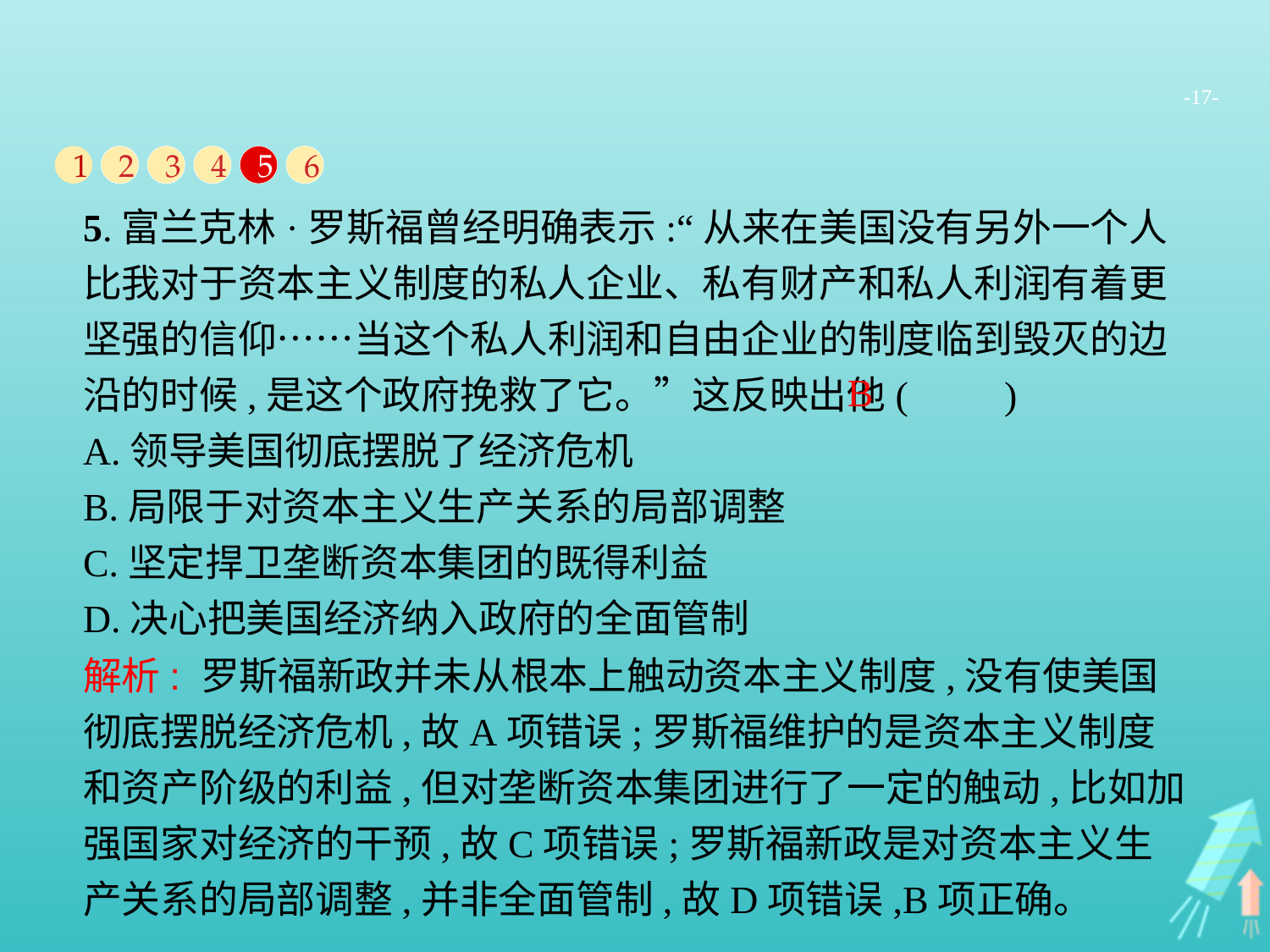

-17-
1
2
3
4
5
6
5.富兰克林·罗斯福曾经明确表示:“从来在美国没有另外一个人比我对于资本主义制度的私人企业、私有财产和私人利润有着更坚强的信仰……当这个私人利润和自由企业的制度临到毁灭的边沿的时候,是这个政府挽救了它。”这反映出他(　　)
A.领导美国彻底摆脱了经济危机
B.局限于对资本主义生产关系的局部调整
C.坚定捍卫垄断资本集团的既得利益
D.决心把美国经济纳入政府的全面管制
B
解析: 罗斯福新政并未从根本上触动资本主义制度,没有使美国彻底摆脱经济危机,故A项错误;罗斯福维护的是资本主义制度和资产阶级的利益,但对垄断资本集团进行了一定的触动,比如加强国家对经济的干预,故C项错误;罗斯福新政是对资本主义生产关系的局部调整,并非全面管制,故D项错误,B项正确。